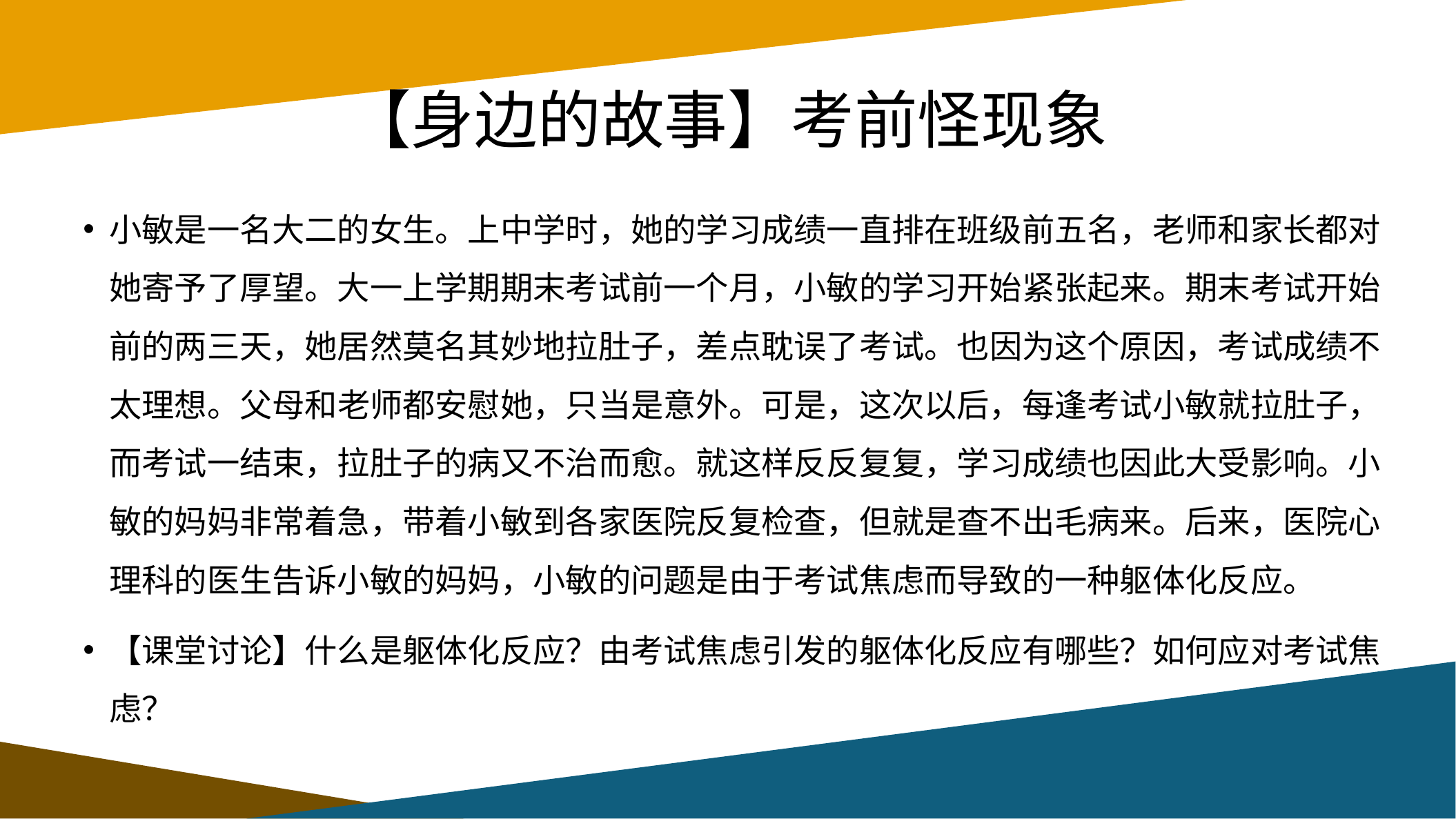

# 【身边的故事】考前怪现象
小敏是一名大二的女生。上中学时，她的学习成绩一直排在班级前五名，老师和家长都对她寄予了厚望。大一上学期期末考试前一个月，小敏的学习开始紧张起来。期末考试开始前的两三天，她居然莫名其妙地拉肚子，差点耽误了考试。也因为这个原因，考试成绩不太理想。父母和老师都安慰她，只当是意外。可是，这次以后，每逢考试小敏就拉肚子，而考试一结束，拉肚子的病又不治而愈。就这样反反复复，学习成绩也因此大受影响。小敏的妈妈非常着急，带着小敏到各家医院反复检查，但就是查不出毛病来。后来，医院心理科的医生告诉小敏的妈妈，小敏的问题是由于考试焦虑而导致的一种躯体化反应。
【课堂讨论】什么是躯体化反应？由考试焦虑引发的躯体化反应有哪些？如何应对考试焦虑？